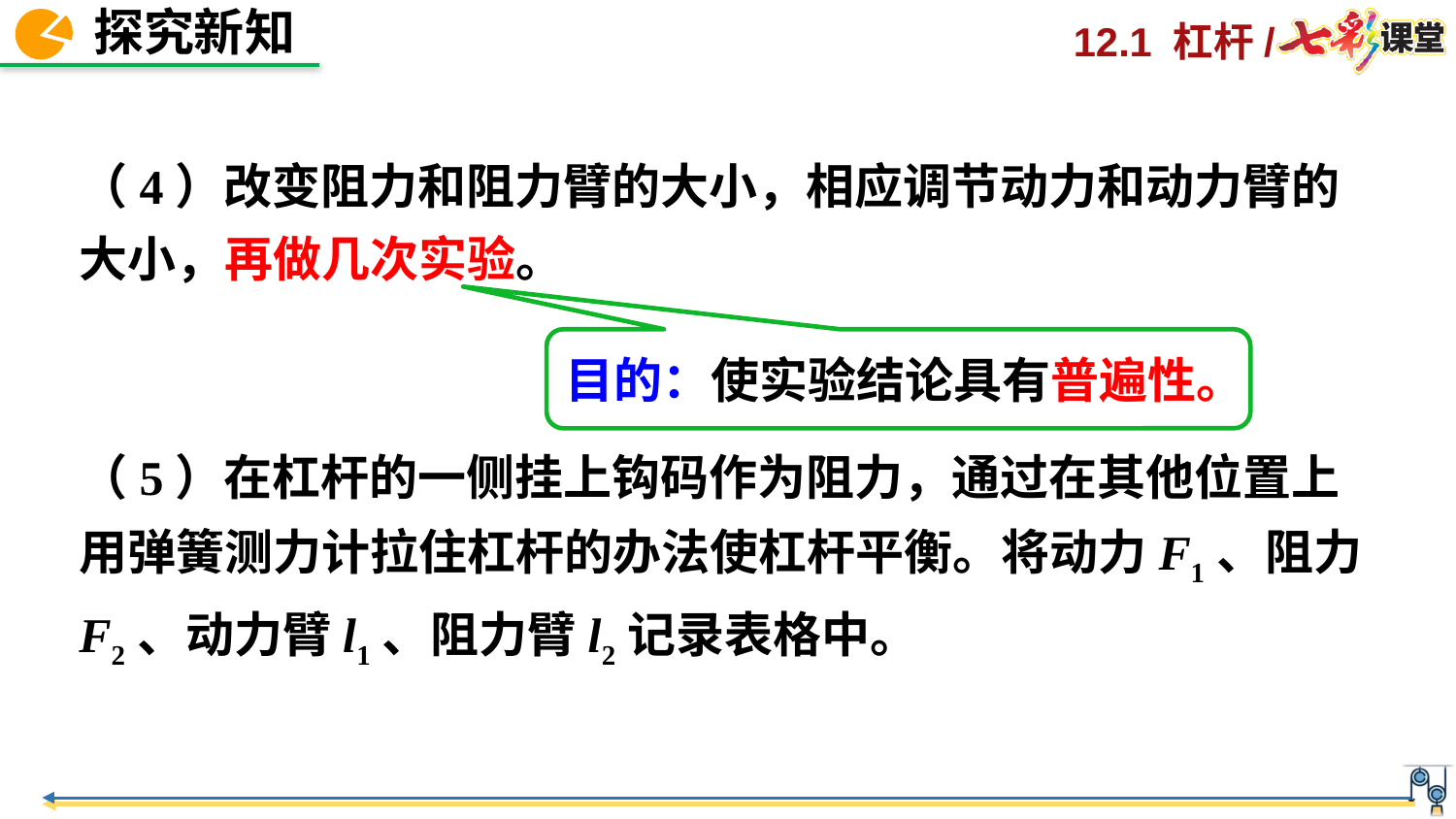

（4）改变阻力和阻力臂的大小，相应调节动力和动力臂的大小，再做几次实验。

（5）在杠杆的一侧挂上钩码作为阻力，通过在其他位置上用弹簧测力计拉住杠杆的办法使杠杆平衡。将动力F1、阻力F2、动力臂l1、阻力臂l2记录表格中。
目的：使实验结论具有普遍性。